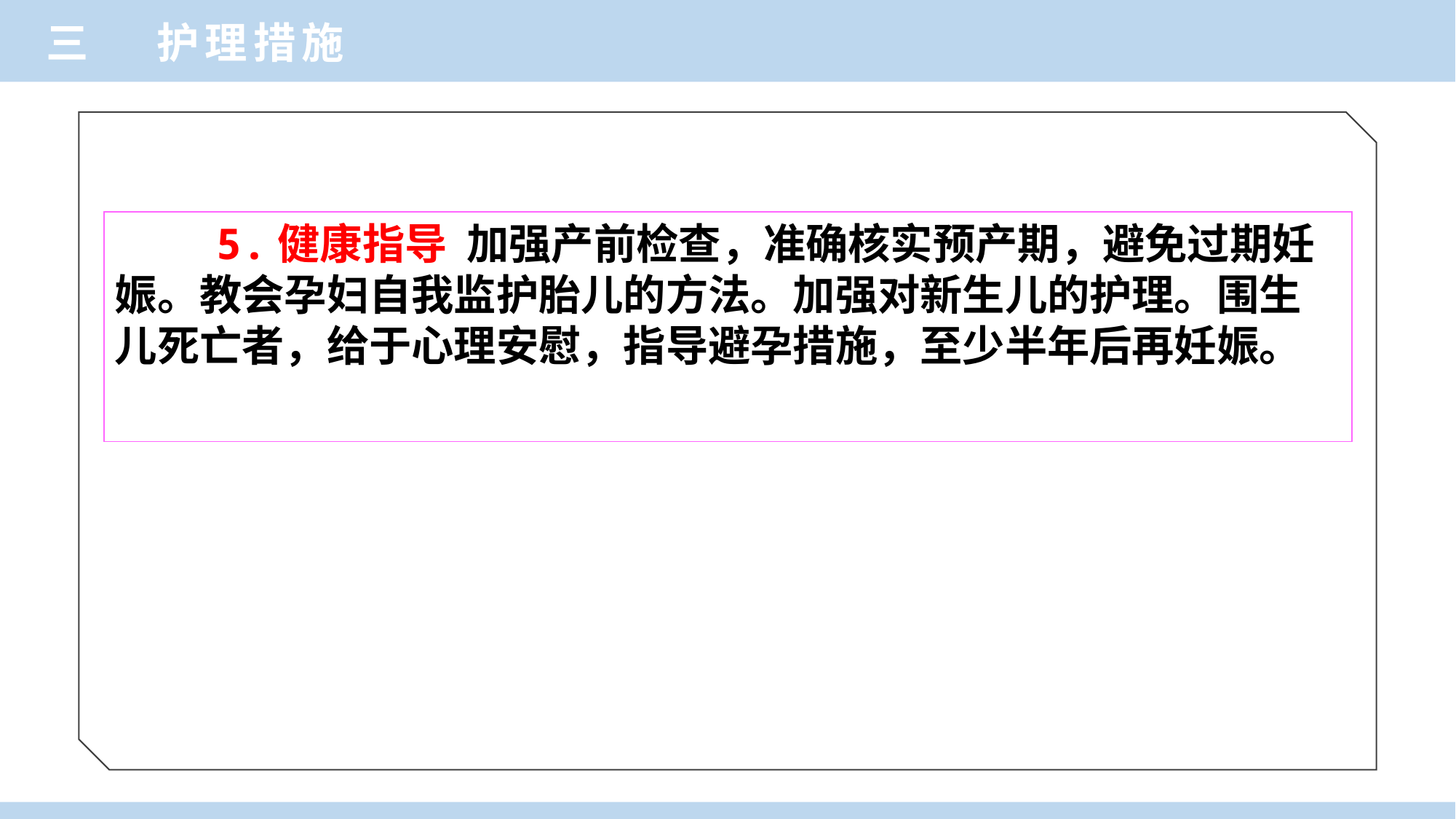

三    护理措施

    5.健康指导  加强产前检查，准确核实预产期，避免过期妊娠。教会孕妇自我监护胎儿的方法。加强对新生儿的护理。围生儿死亡者，给于心理安慰，指导避孕措施，至少半年后再妊娠。